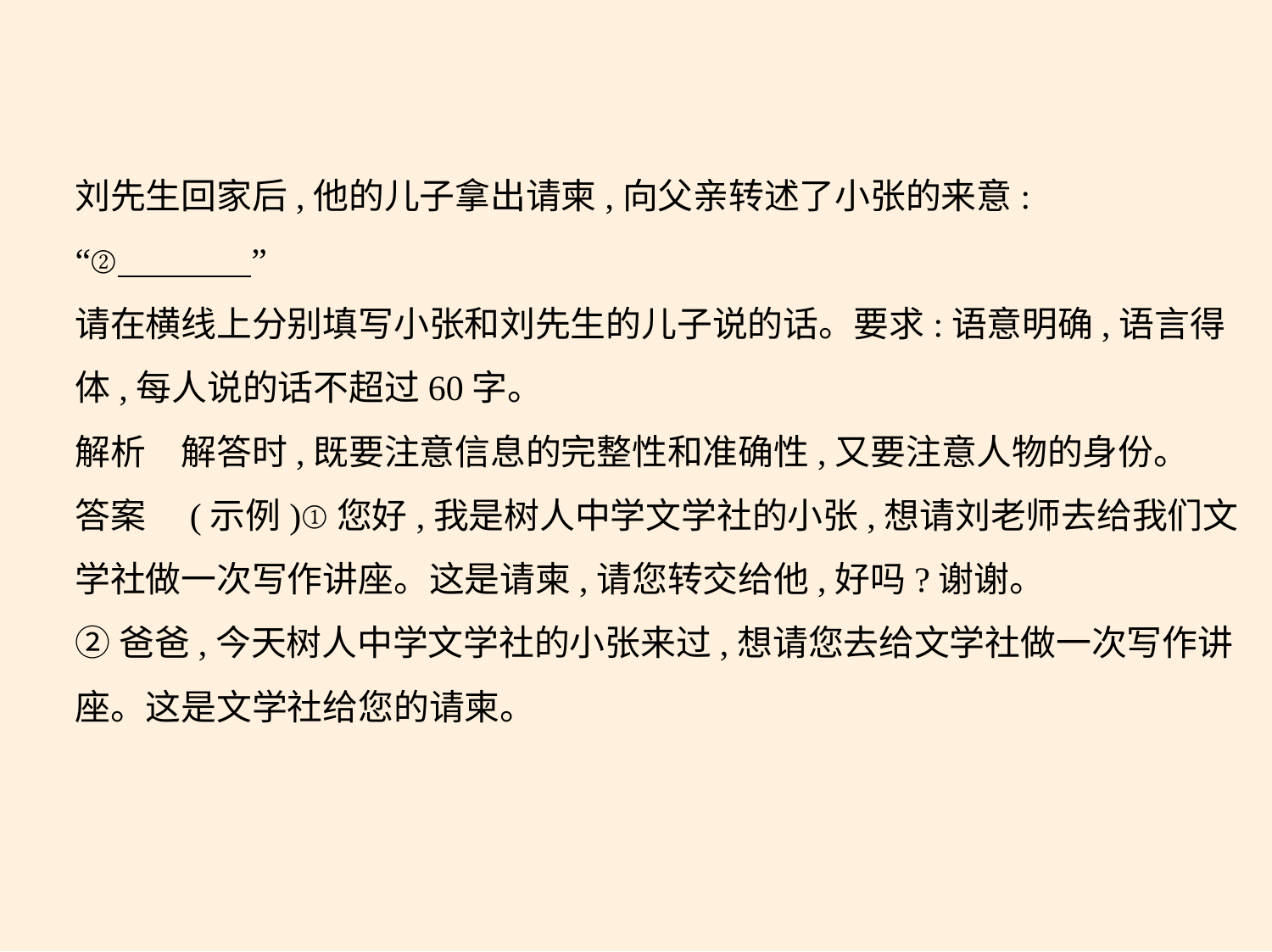

刘先生回家后,他的儿子拿出请柬,向父亲转述了小张的来意:
“②               ”
请在横线上分别填写小张和刘先生的儿子说的话。要求:语意明确,语言得
体,每人说的话不超过60字。
解析　解答时,既要注意信息的完整性和准确性,又要注意人物的身份。
答案　(示例)①您好,我是树人中学文学社的小张,想请刘老师去给我们文
学社做一次写作讲座。这是请柬,请您转交给他,好吗?谢谢。
②爸爸,今天树人中学文学社的小张来过,想请您去给文学社做一次写作讲
座。这是文学社给您的请柬。